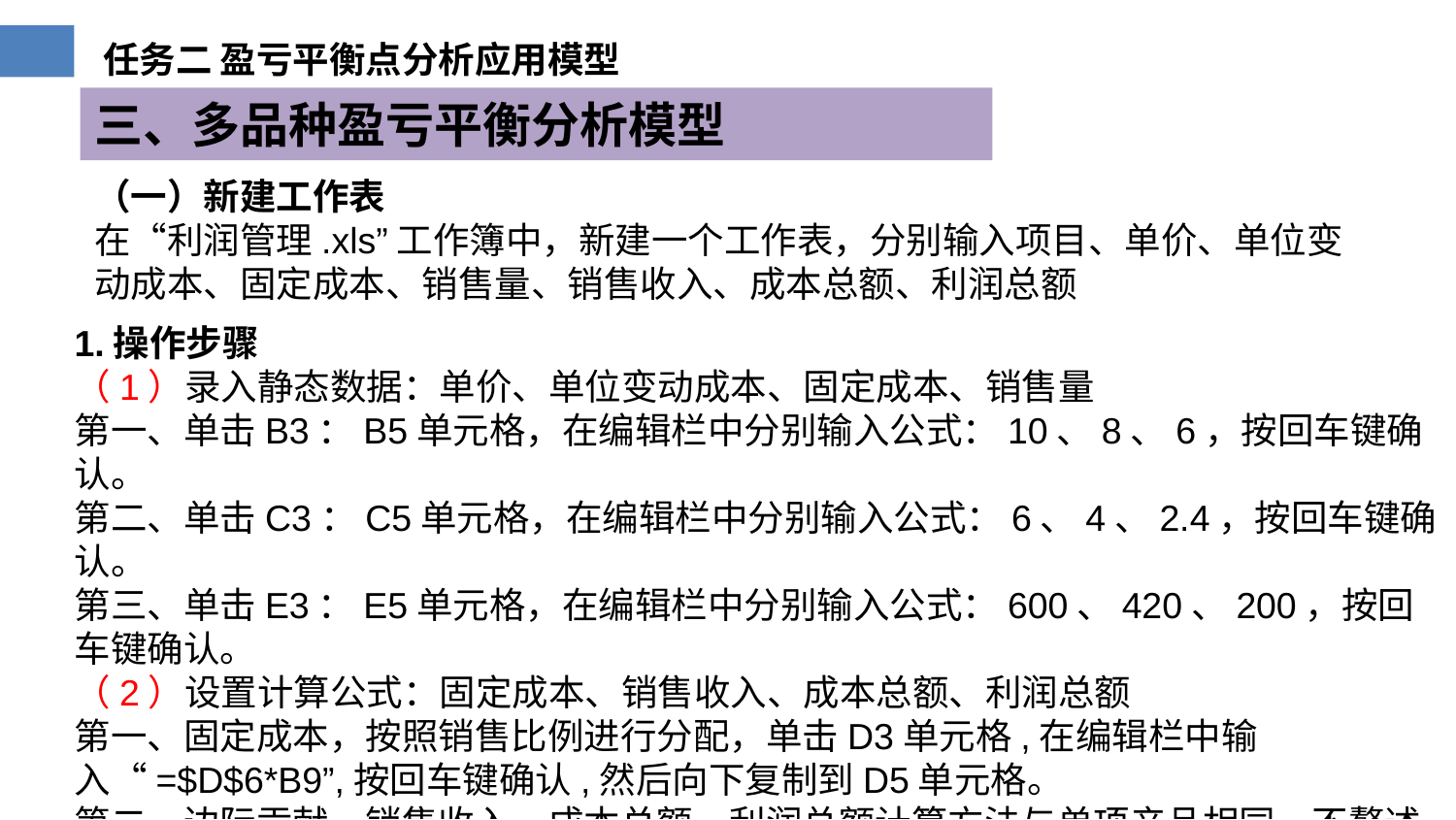

三、多品种盈亏平衡分析模型
（一）新建工作表
在“利润管理.xls”工作簿中，新建一个工作表，分别输入项目、单价、单位变动成本、固定成本、销售量、销售收入、成本总额、利润总额
1.操作步骤
（1）录入静态数据：单价、单位变动成本、固定成本、销售量
第一、单击B3：B5单元格，在编辑栏中分别输入公式：10、8、6，按回车键确认。
第二、单击C3：C5单元格，在编辑栏中分别输入公式：6、4、2.4，按回车键确认。
第三、单击E3：E5单元格，在编辑栏中分别输入公式：600、420、200，按回车键确认。
（2）设置计算公式：固定成本、销售收入、成本总额、利润总额
第一、固定成本，按照销售比例进行分配，单击D3单元格,在编辑栏中输入“=$D$6*B9”,按回车键确认,然后向下复制到D5单元格。
第二、边际贡献、销售收入、成本总额、利润总额计算方法与单项产品相同，不赘述